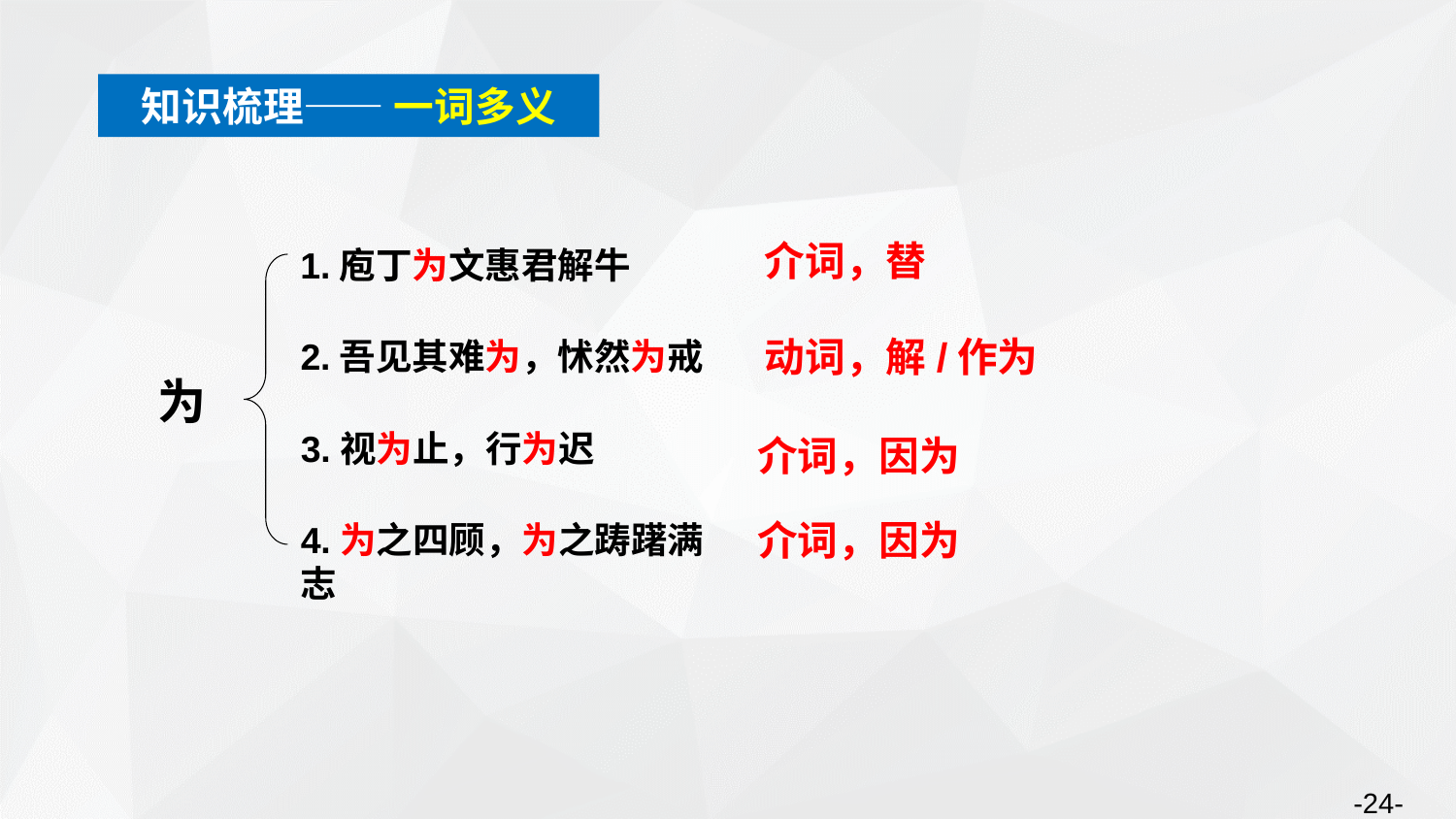

知识梳理—— 一词多义
1.庖丁为文惠君解牛
介词，替

动词，解/作为
2.吾见其难为，怵然为戒
为
介词，因为
3.视为止，行为迟
介词，因为
4.为之四顾，为之踌躇满志
-24-